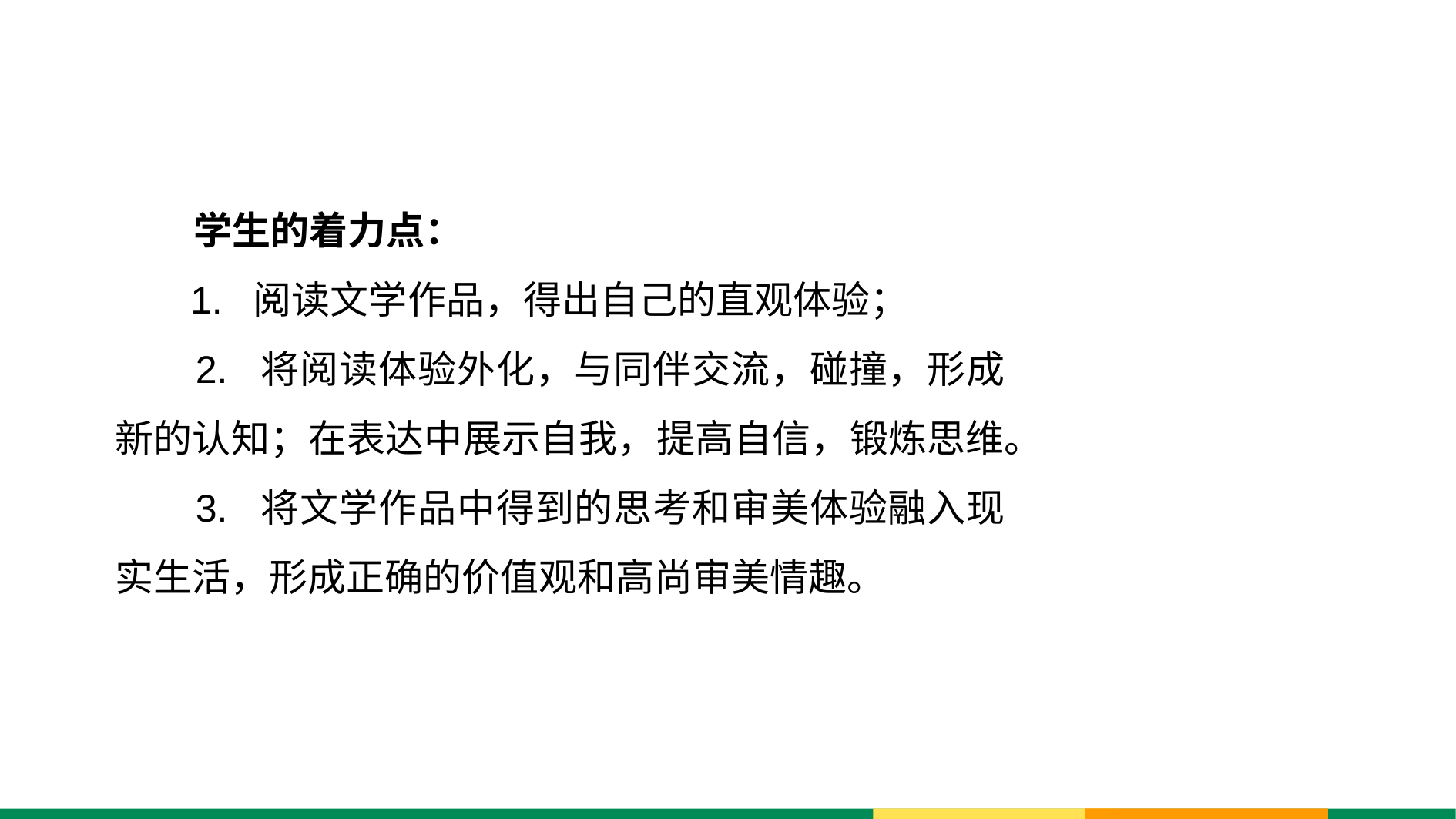

学生的着力点：
       1.  阅读文学作品，得出自己的直观体验；
       2.  将阅读体验外化，与同伴交流，碰撞，形成新的认知；在表达中展示自我，提高自信，锻炼思维。
       3.  将文学作品中得到的思考和审美体验融入现实生活，形成正确的价值观和高尚审美情趣。